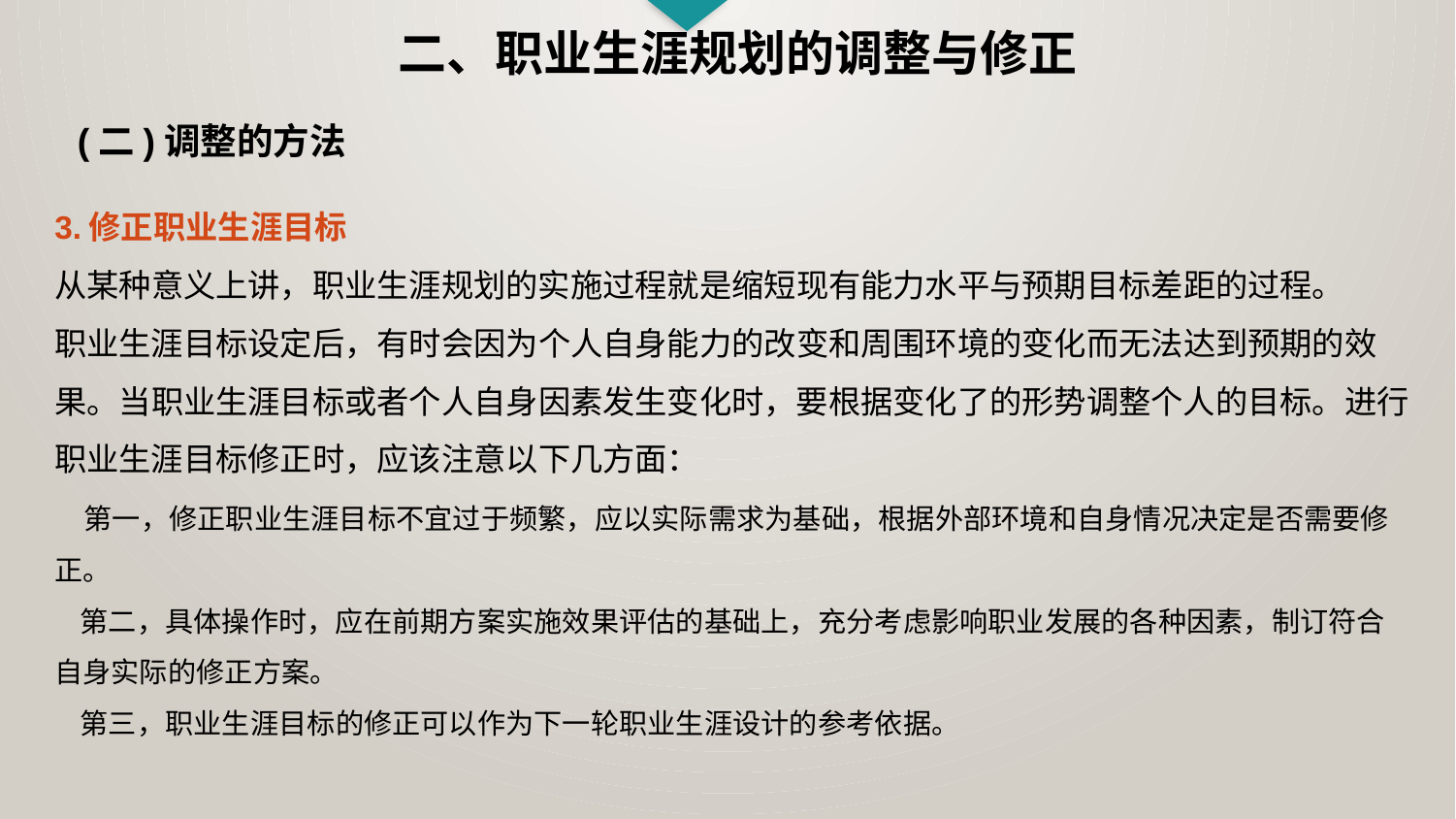

二、职业生涯规划的调整与修正
(二)调整的方法
3.修正职业生涯目标
从某种意义上讲，职业生涯规划的实施过程就是缩短现有能力水平与预期目标差距的过程。
职业生涯目标设定后，有时会因为个人自身能力的改变和周围环境的变化而无法达到预期的效果。当职业生涯目标或者个人自身因素发生变化时，要根据变化了的形势调整个人的目标。进行职业生涯目标修正时，应该注意以下几方面：
   第一，修正职业生涯目标不宜过于频繁，应以实际需求为基础，根据外部环境和自身情况决定是否需要修正。
   第二，具体操作时，应在前期方案实施效果评估的基础上，充分考虑影响职业发展的各种因素，制订符合自身实际的修正方案。
   第三，职业生涯目标的修正可以作为下一轮职业生涯设计的参考依据。
87